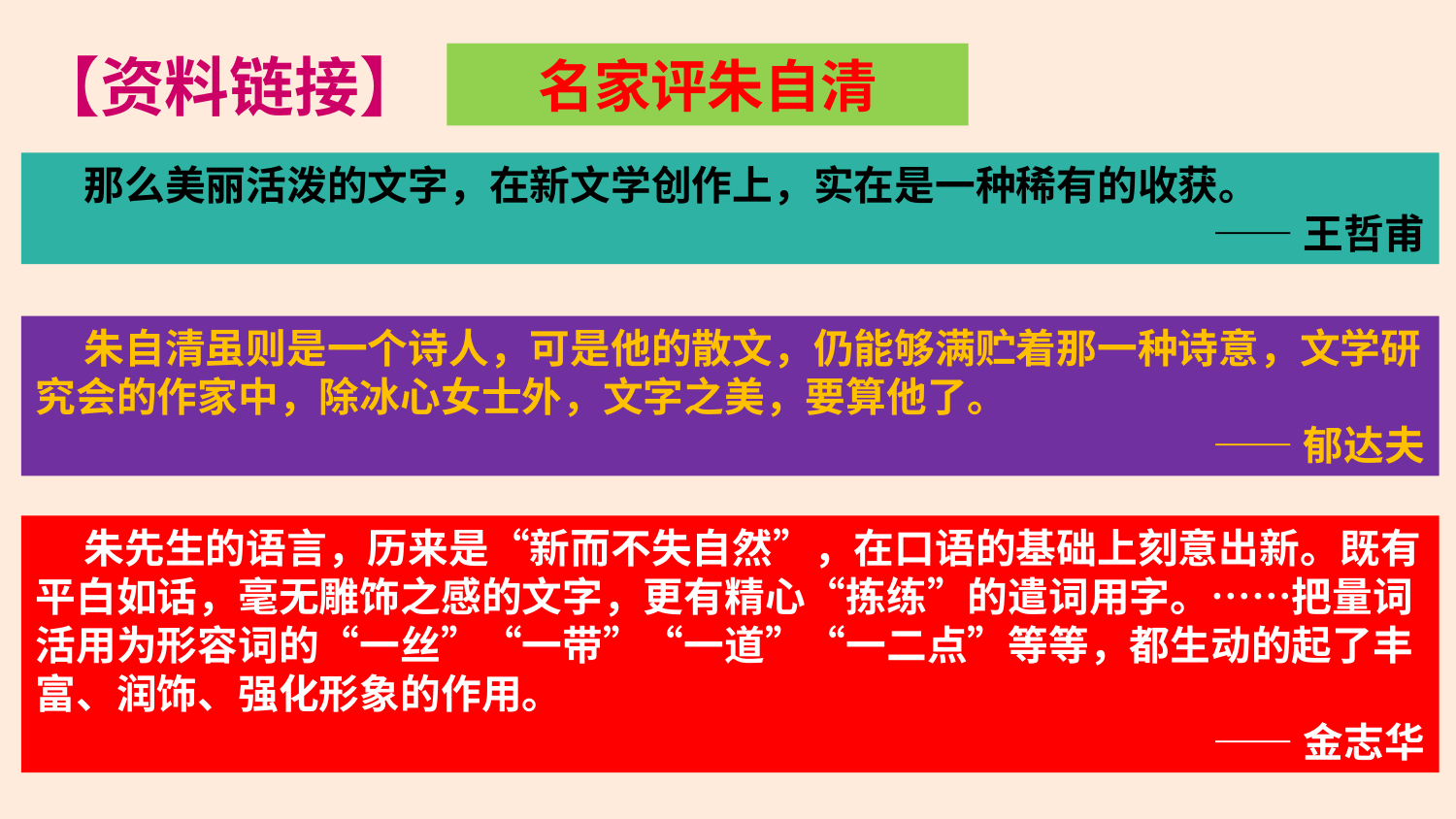

【资料链接】
名家评朱自清
那么美丽活泼的文字，在新文学创作上，实在是一种稀有的收获。
——王哲甫
朱自清虽则是一个诗人，可是他的散文，仍能够满贮着那一种诗意，文学研究会的作家中，除冰心女士外，文字之美，要算他了。
——郁达夫
朱先生的语言，历来是“新而不失自然”，在口语的基础上刻意出新。既有平白如话，毫无雕饰之感的文字，更有精心“拣练”的遣词用字。……把量词活用为形容词的“一丝”“一带”“一道”“一二点”等等，都生动的起了丰富、润饰、强化形象的作用。
——金志华